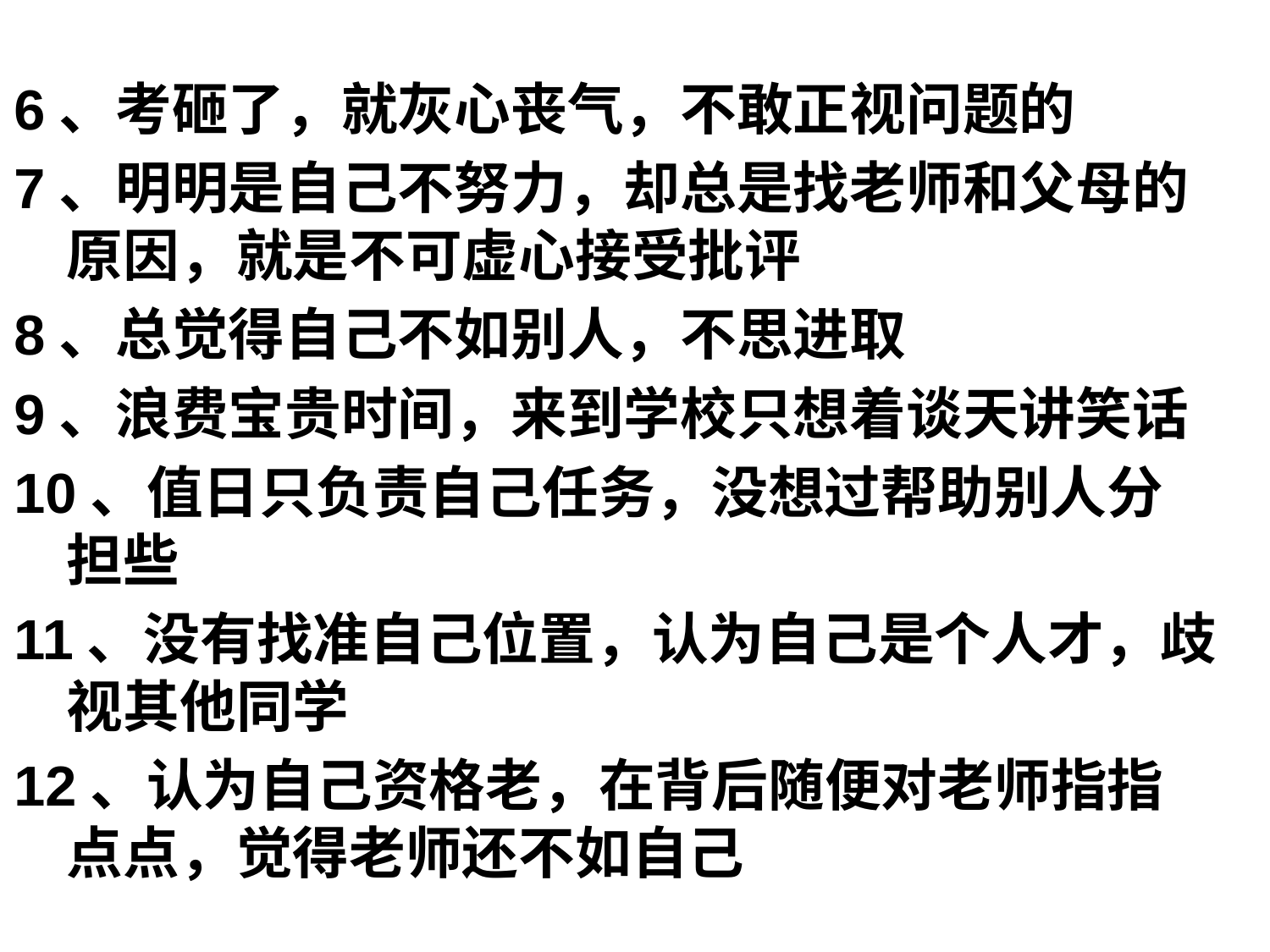

6、考砸了，就灰心丧气，不敢正视问题的
7、明明是自己不努力，却总是找老师和父母的原因，就是不可虚心接受批评
8、总觉得自己不如别人，不思进取
9、浪费宝贵时间，来到学校只想着谈天讲笑话
10、值日只负责自己任务，没想过帮助别人分担些
11、没有找准自己位置，认为自己是个人才，歧视其他同学
12、认为自己资格老，在背后随便对老师指指点点，觉得老师还不如自己